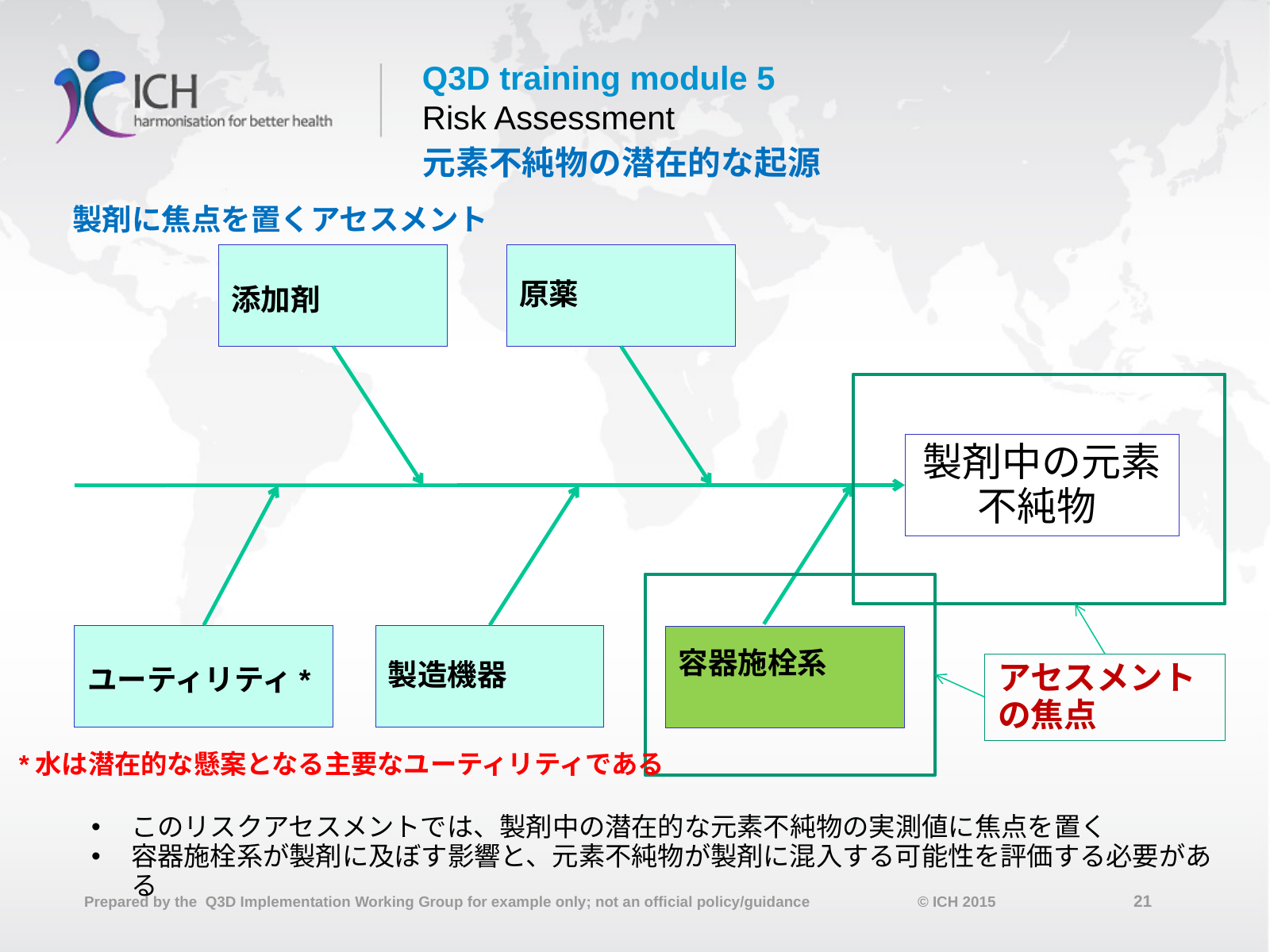

元素不純物の潜在的な起源
製剤に焦点を置くアセスメント

添加剤

原薬

製剤中の元素不純物

ユーティリティ*
製造機器
容器施栓系

アセスメントの焦点
*水は潜在的な懸案となる主要なユーティリティである
このリスクアセスメントでは、製剤中の潜在的な元素不純物の実測値に焦点を置く
容器施栓系が製剤に及ぼす影響と、元素不純物が製剤に混入する可能性を評価する必要がある